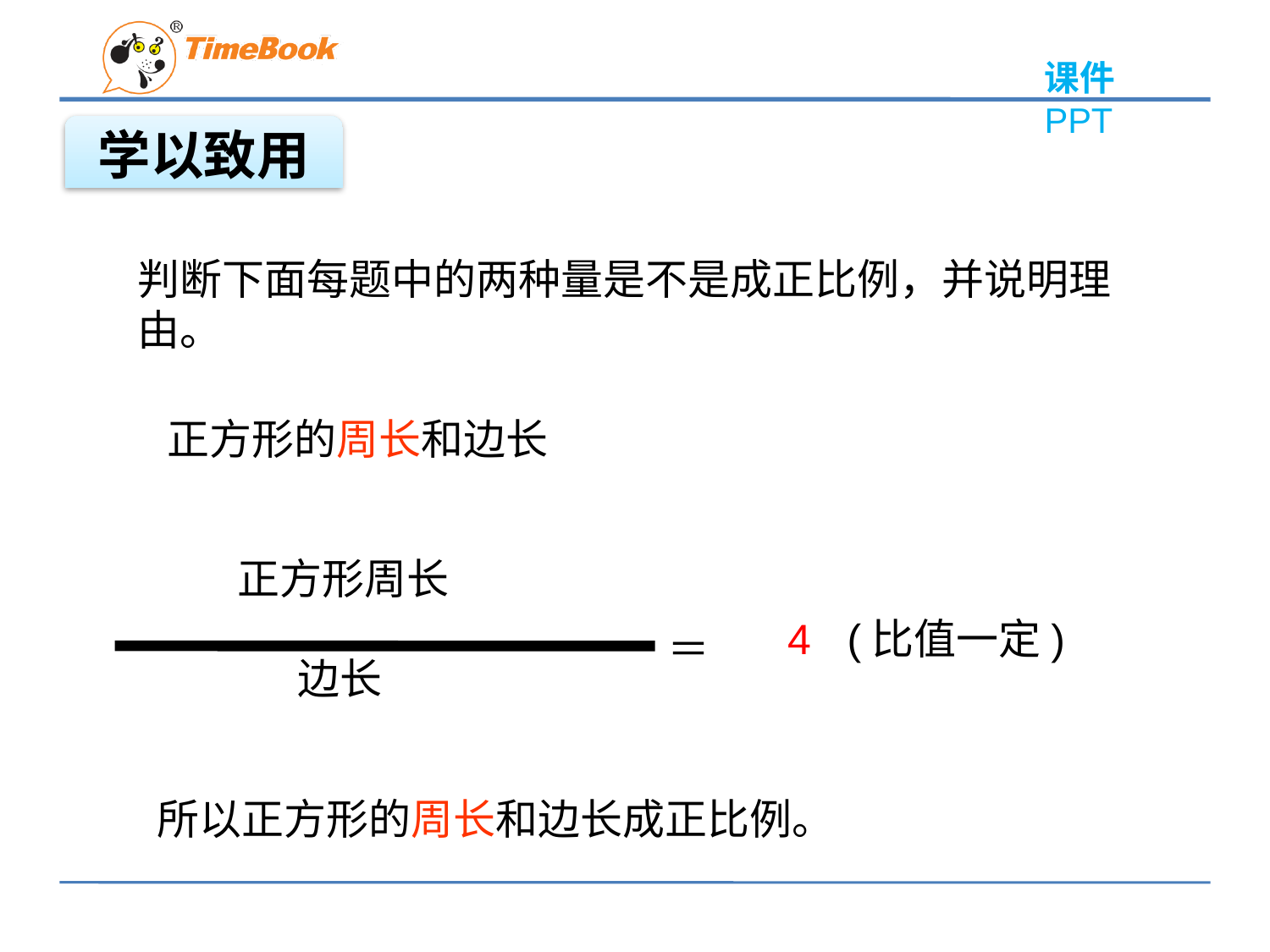

学以致用
判断下面每题中的两种量是不是成正比例，并说明理由。
正方形的周长和边长
正方形周长
4
＝
(比值一定)

边长
所以正方形的周长和边长成正比例。